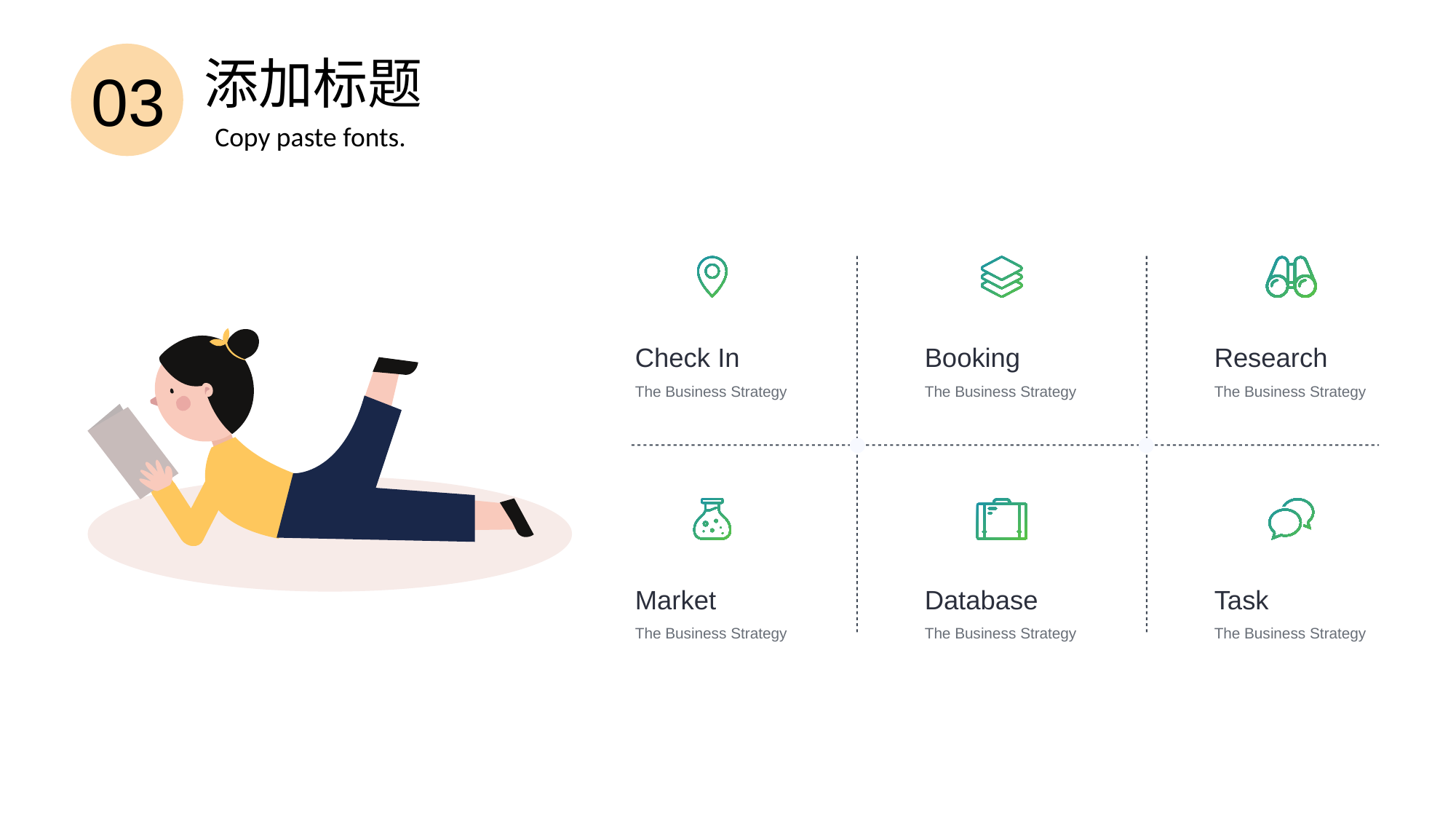

添加标题
03
Copy paste fonts.

Check In
The Business Strategy
Booking
The Business Strategy
Research
The Business Strategy

Market
The Business Strategy
Database
The Business Strategy
Task
The Business Strategy